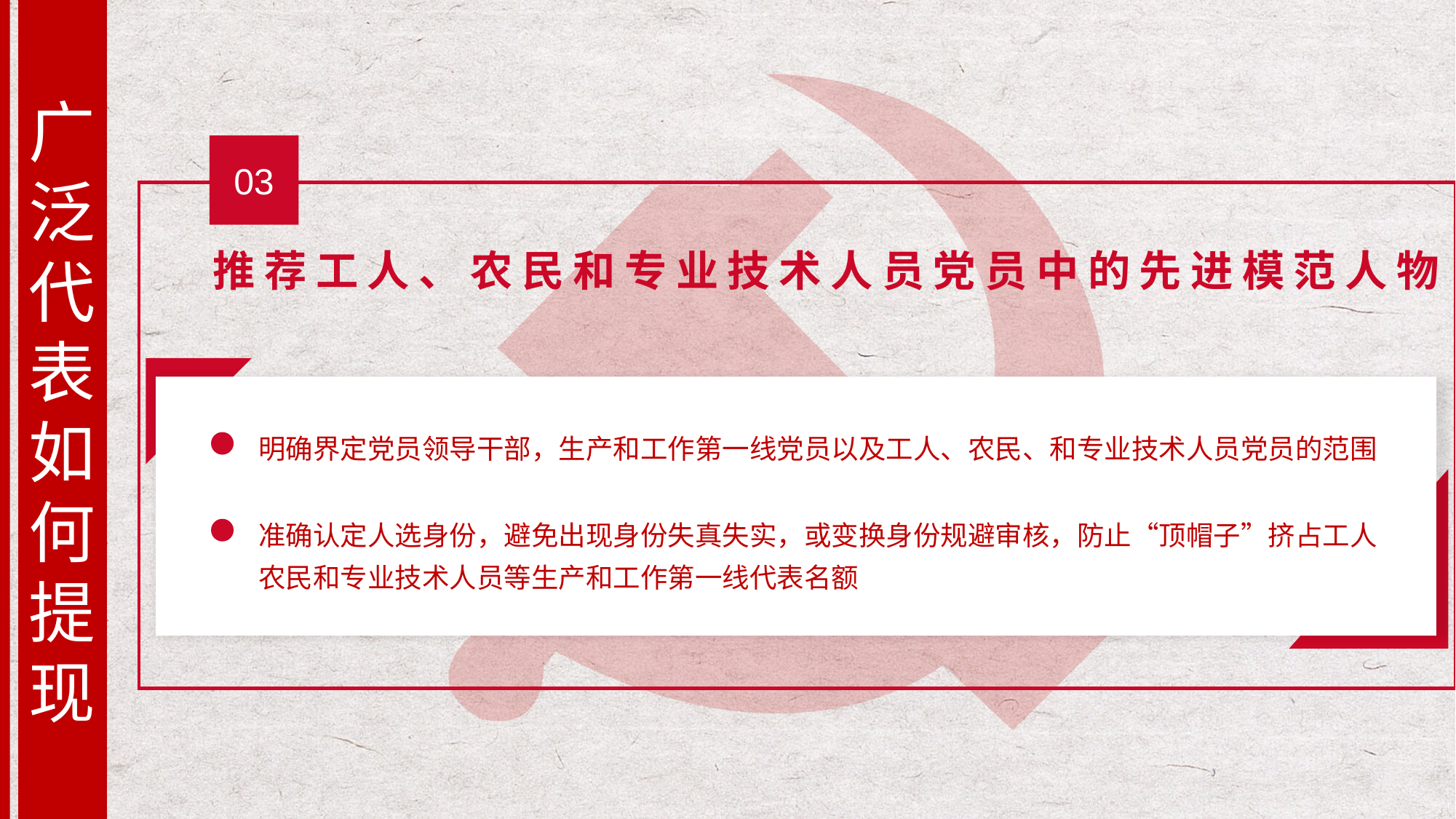

广泛代表如何提现
03

推荐工人、农民和专业技术人员党员中的先进模范人物

明确界定党员领导干部，生产和工作第一线党员以及工人、农民、和专业技术人员党员的范围

准确认定人选身份，避免出现身份失真失实，或变换身份规避审核，防止“顶帽子”挤占工人农民和专业技术人员等生产和工作第一线代表名额